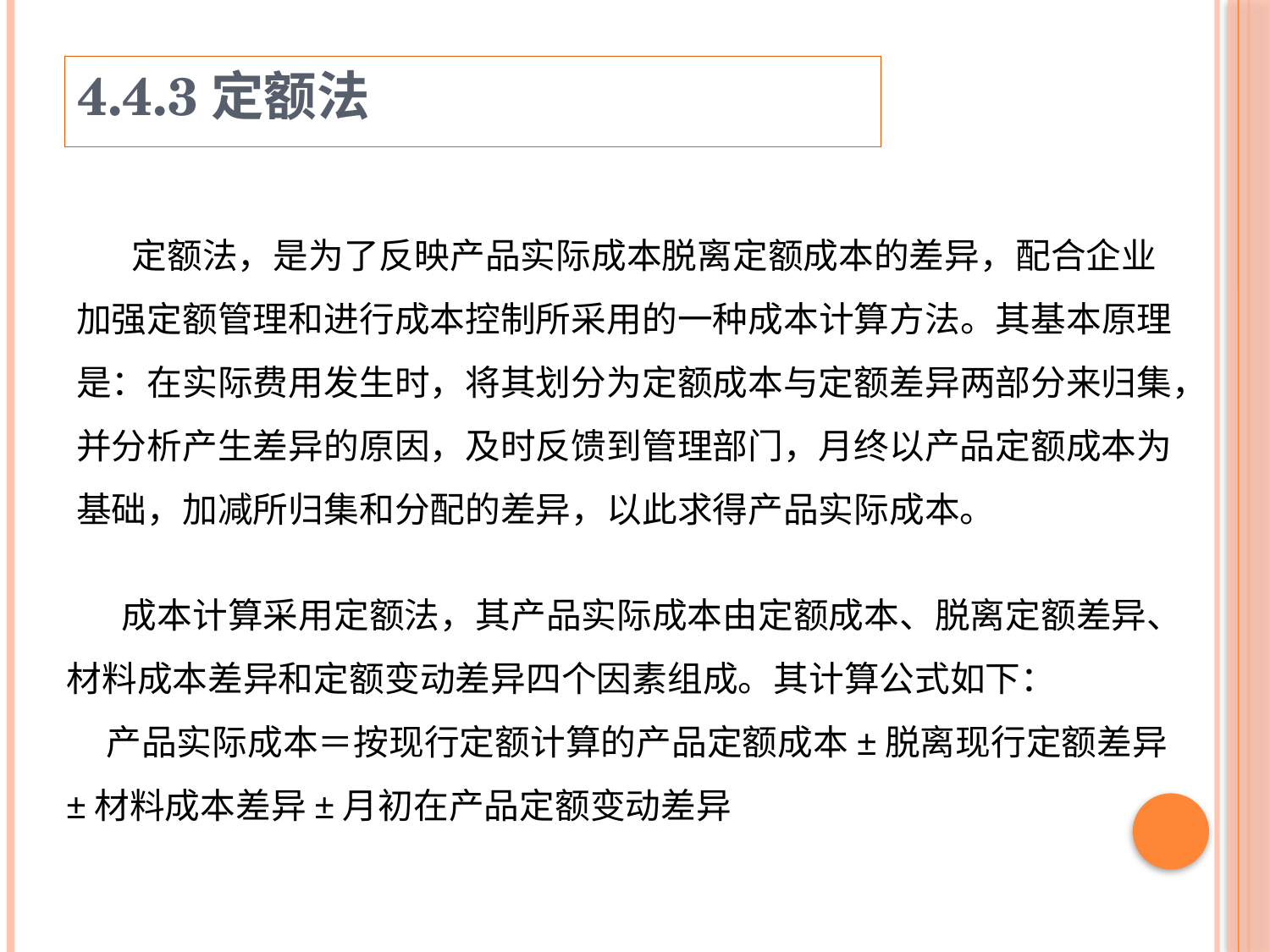

4.4.3定额法
      定额法，是为了反映产品实际成本脱离定额成本的差异，配合企业加强定额管理和进行成本控制所采用的一种成本计算方法。其基本原理是：在实际费用发生时，将其划分为定额成本与定额差异两部分来归集，并分析产生差异的原因，及时反馈到管理部门，月终以产品定额成本为基础，加减所归集和分配的差异，以此求得产品实际成本。
      成本计算采用定额法，其产品实际成本由定额成本、脱离定额差异、材料成本差异和定额变动差异四个因素组成。其计算公式如下：
    产品实际成本＝按现行定额计算的产品定额成本±脱离现行定额差异±材料成本差异±月初在产品定额变动差异